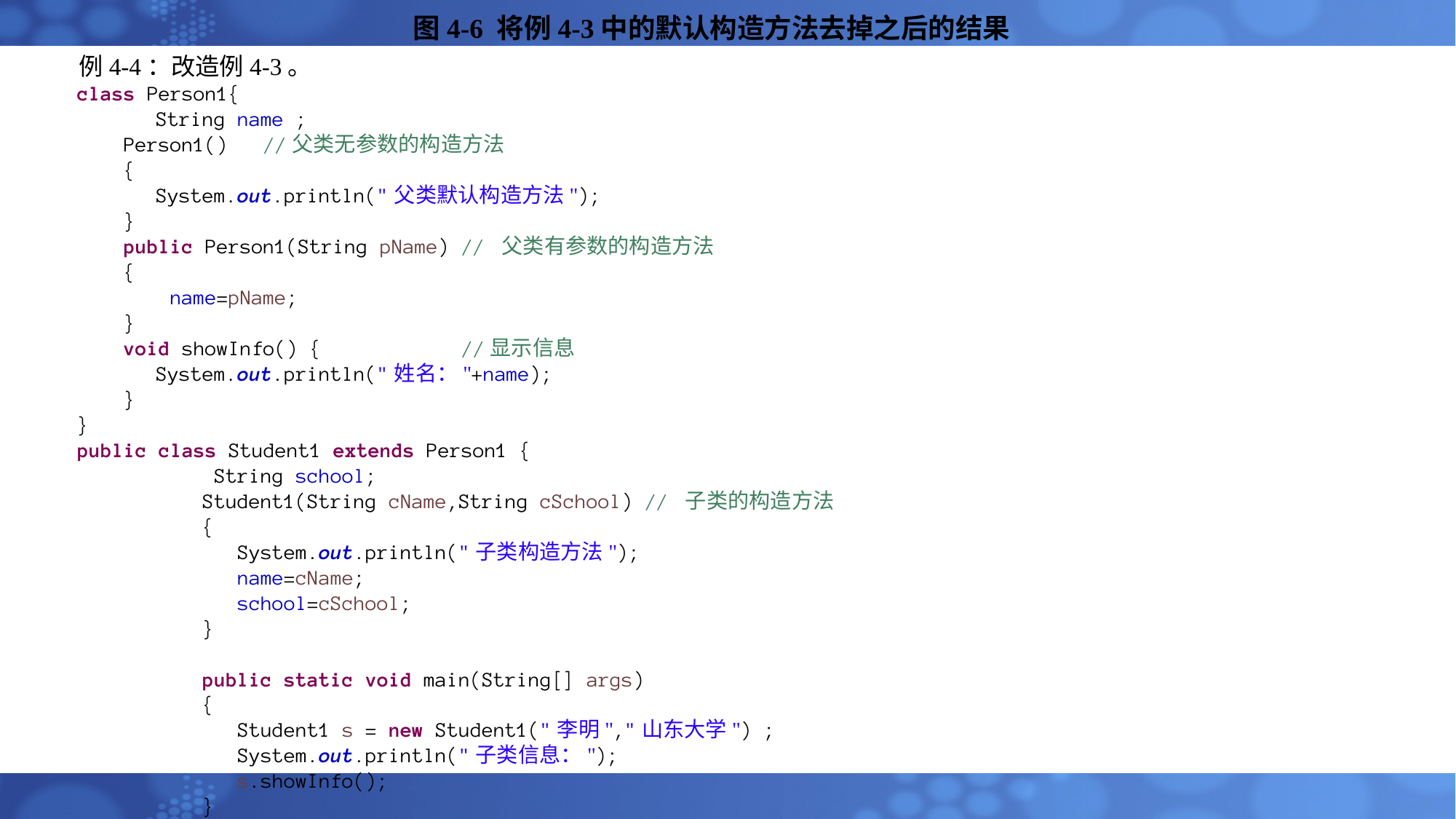

# 图4-6 将例4-3中的默认构造方法去掉之后的结果
例4-4：改造例4-3。
class Person1{
	String name ;
    Person1()   //父类无参数的构造方法
    {
    	System.out.println("父类默认构造方法");
    }
    public Person1(String pName) // 父类有参数的构造方法
    {
        name=pName;
    }
    void showInfo() {            //显示信息
    	System.out.println("姓名："+name);
    }
}
public class Student1 extends Person1 {
	     String school;
	    Student1(String cName,String cSchool) // 子类的构造方法
	    {
	       System.out.println("子类构造方法");
	       name=cName;
	       school=cSchool;
	    }

	    public static void main(String[] args)
	    {
	       Student1 s = new Student1("李明","山东大学") ;
	       System.out.println("子类信息：");
	       s.showInfo();
	    }
}